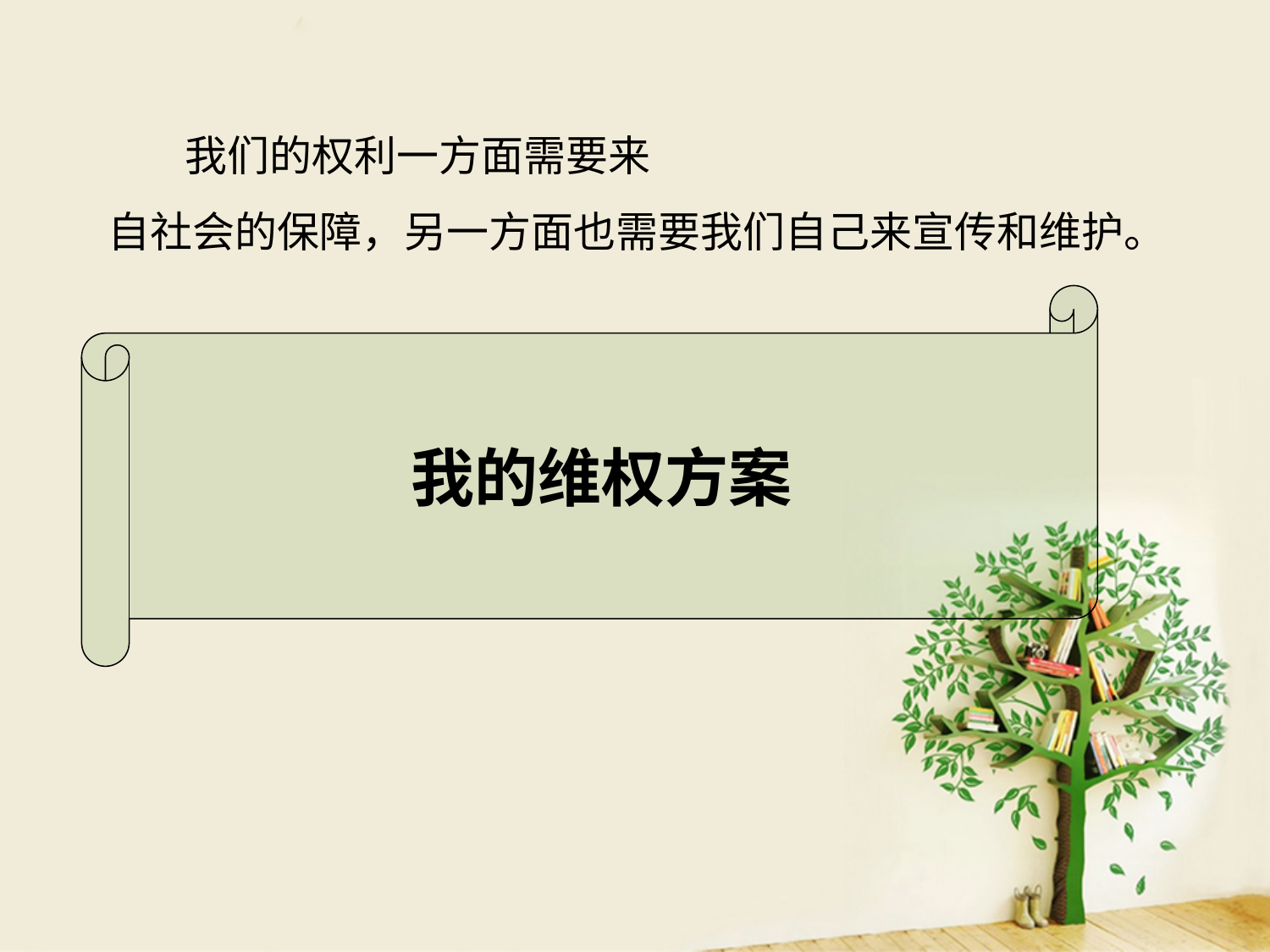

# 我们的权利一方面需要来 自社会的保障，另一方面也需要我们自己来宣传和维护。
我的维权方案